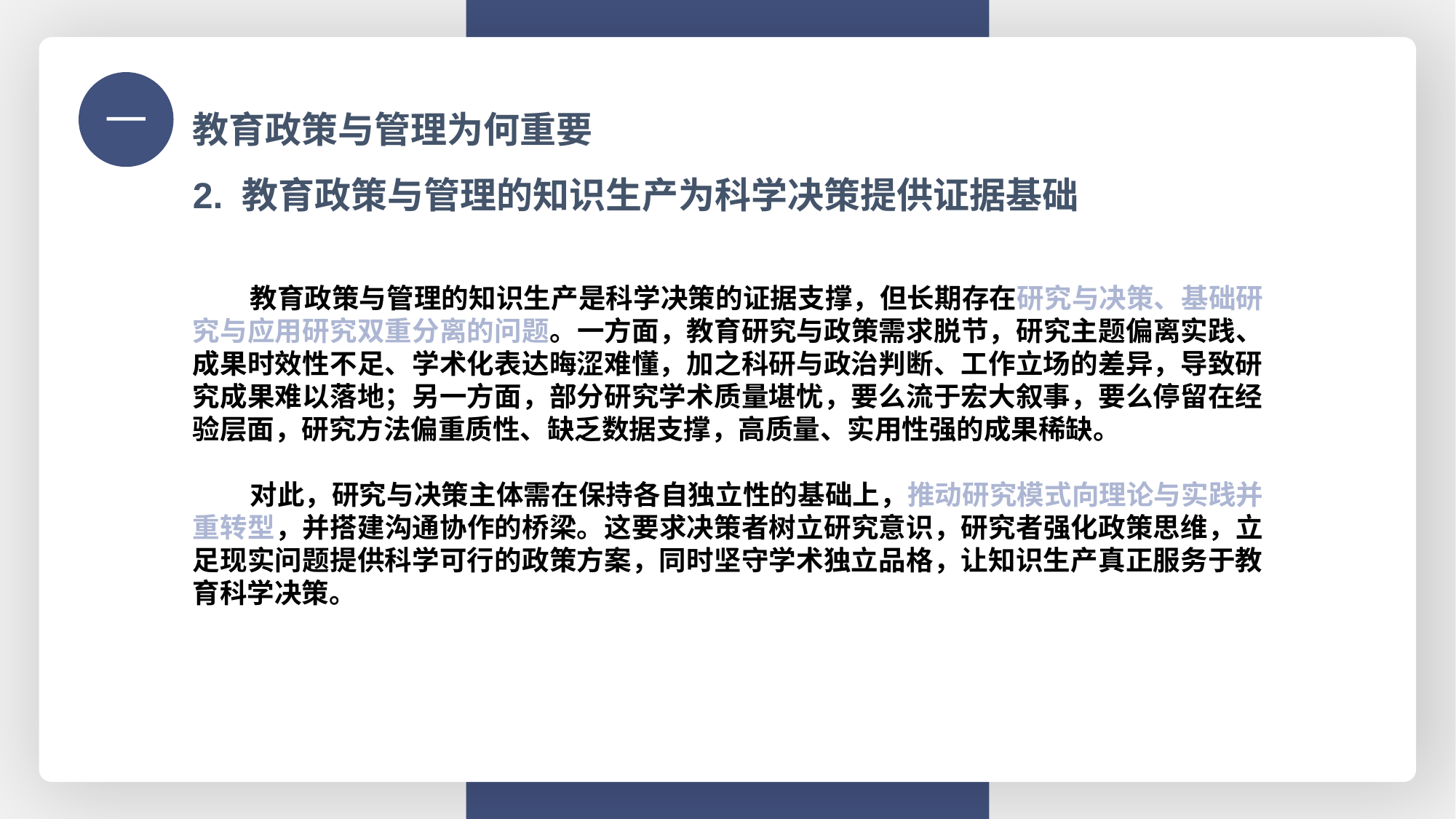

教育政策与管理为何重要
一
2. 教育政策与管理的知识生产为科学决策提供证据基础
        教育政策与管理的知识生产是科学决策的证据支撑，但长期存在研究与决策、基础研究与应用研究双重分离的问题。一方面，教育研究与政策需求脱节，研究主题偏离实践、成果时效性不足、学术化表达晦涩难懂，加之科研与政治判断、工作立场的差异，导致研究成果难以落地；另一方面，部分研究学术质量堪忧，要么流于宏大叙事，要么停留在经验层面，研究方法偏重质性、缺乏数据支撑，高质量、实用性强的成果稀缺。

        对此，研究与决策主体需在保持各自独立性的基础上，推动研究模式向理论与实践并重转型，并搭建沟通协作的桥梁。这要求决策者树立研究意识，研究者强化政策思维，立足现实问题提供科学可行的政策方案，同时坚守学术独立品格，让知识生产真正服务于教育科学决策。